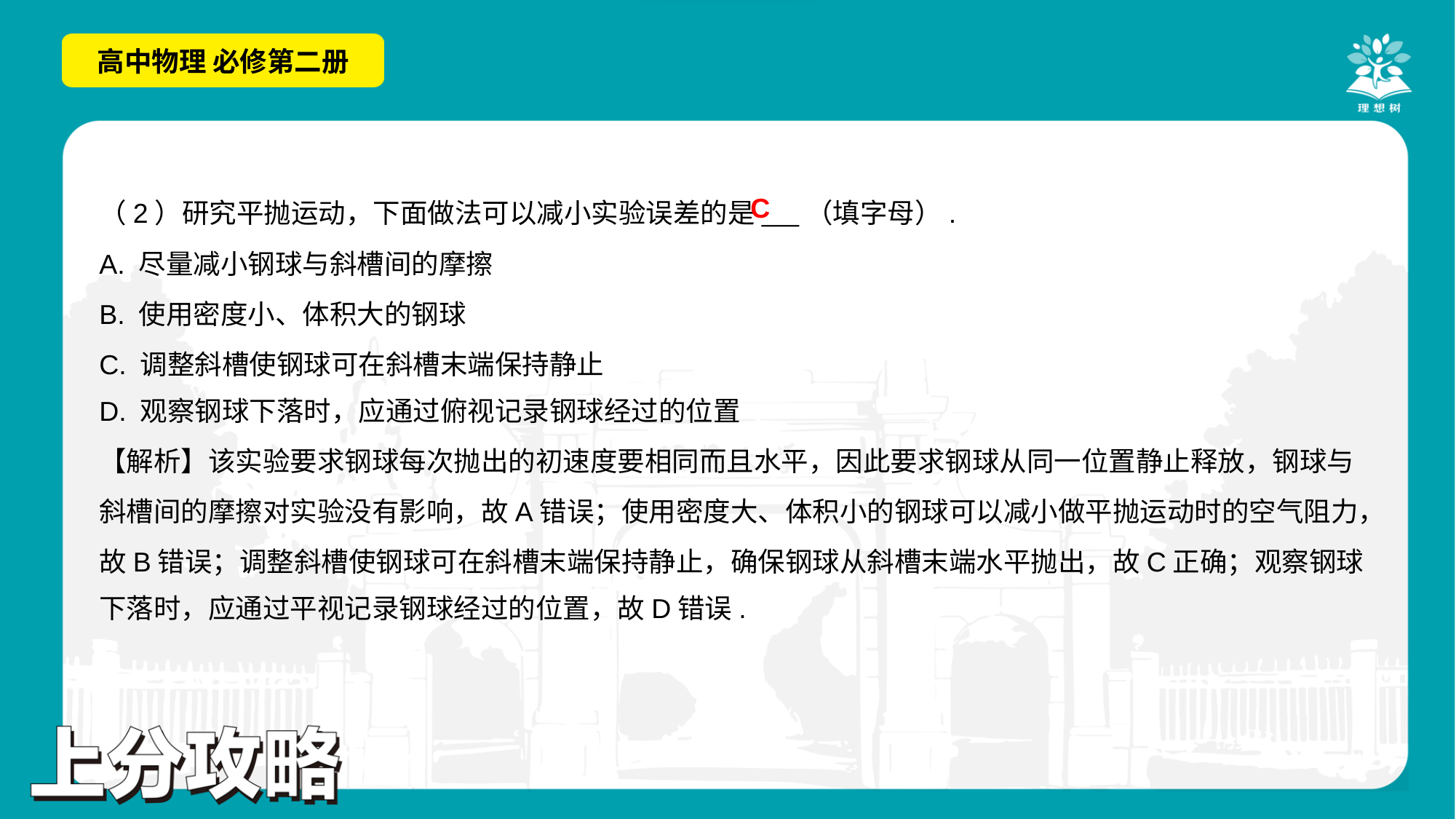

C
（2）研究平抛运动，下面做法可以减小实验误差的是___（填字母）.
A. 尽量减小钢球与斜槽间的摩擦
B. 使用密度小、体积大的钢球
C. 调整斜槽使钢球可在斜槽末端保持静止
D. 观察钢球下落时，应通过俯视记录钢球经过的位置
【解析】该实验要求钢球每次抛出的初速度要相同而且水平，因此要求钢球从同一位置静止释放，钢球与
斜槽间的摩擦对实验没有影响，故A错误；使用密度大、体积小的钢球可以减小做平抛运动时的空气阻力，
故B错误；调整斜槽使钢球可在斜槽末端保持静止，确保钢球从斜槽末端水平抛出，故C正确；观察钢球
下落时，应通过平视记录钢球经过的位置，故D错误.